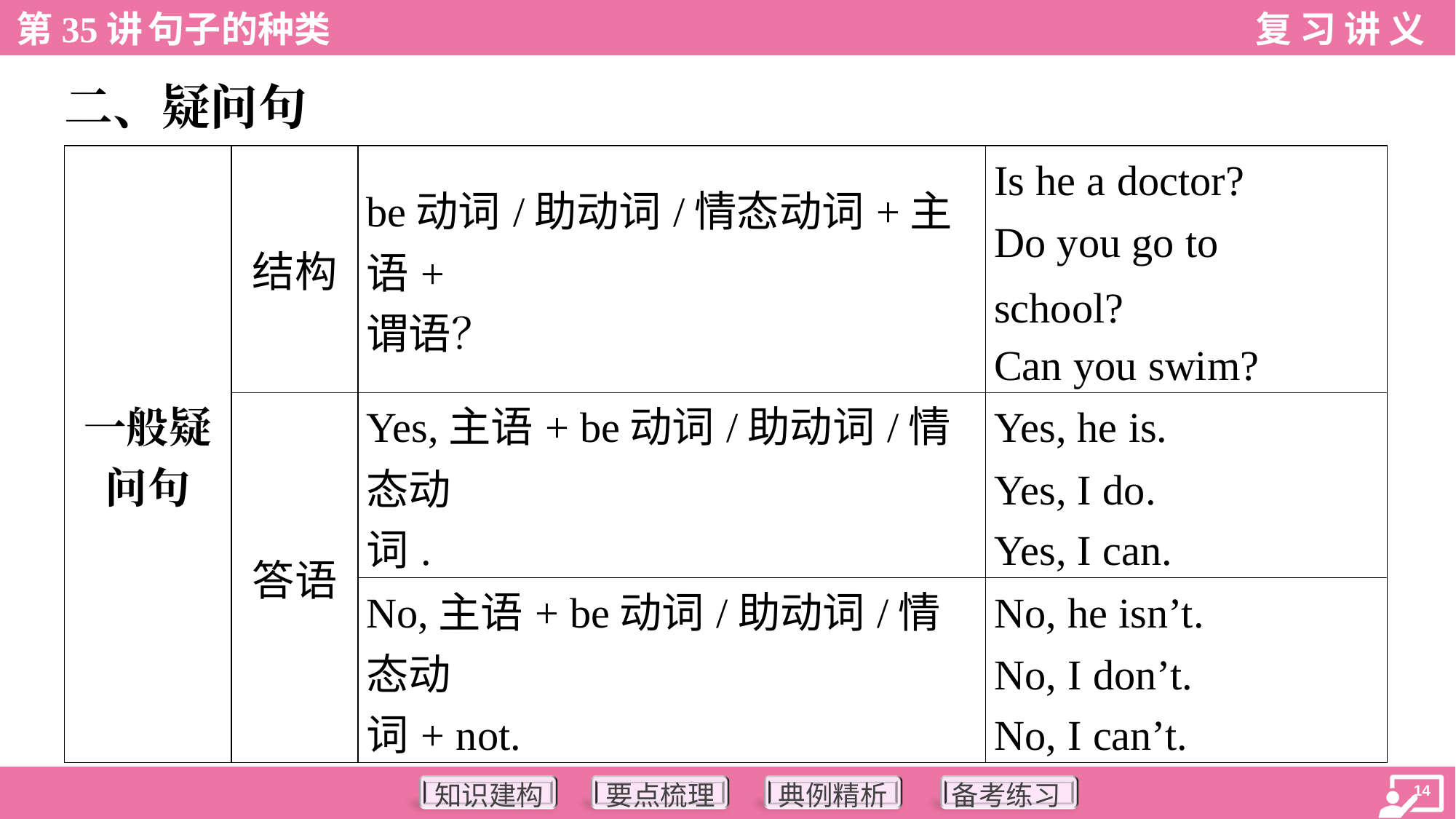

二、疑问句
| 一般疑 问句 | 结构 | be动词/助动词/情态动词+主语+ 谓语？ | Is he a doctor? Do you go to school? Can you swim? |
| --- | --- | --- | --- |
|  | 答语 | Yes,主语+ be动词/助动词/情态动 词. | Yes, he is. Yes, I do. Yes, I can. |
|  |  | No,主语+ be动词/助动词/情态动 词+ not. | No, he isn’t. No, I don’t. No, I can’t. |